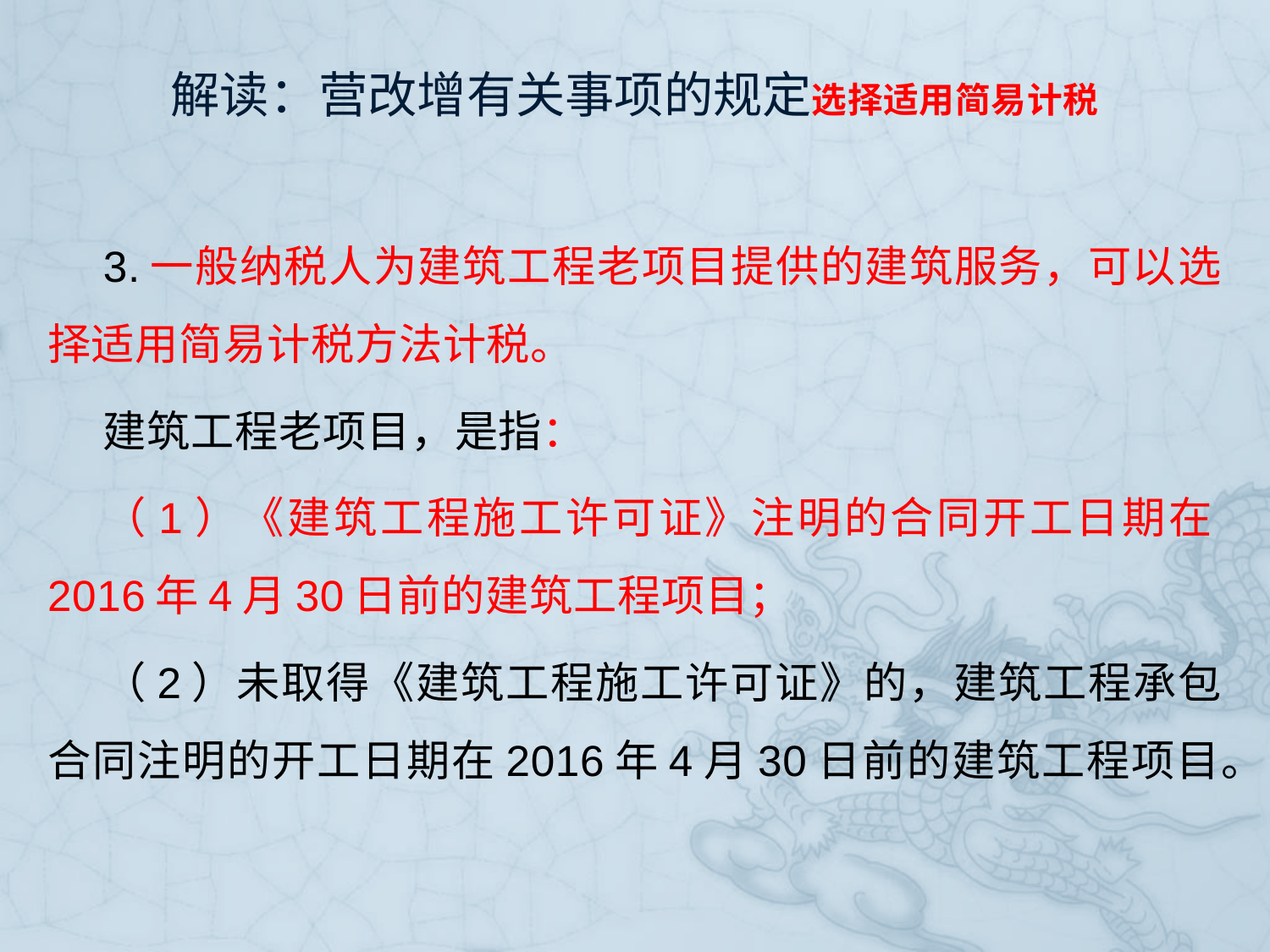

# 解读：营改增有关事项的规定选择适用简易计税

3.一般纳税人为建筑工程老项目提供的建筑服务，可以选择适用简易计税方法计税。
建筑工程老项目，是指：
（1）《建筑工程施工许可证》注明的合同开工日期在2016年4月30日前的建筑工程项目；
（2）未取得《建筑工程施工许可证》的，建筑工程承包合同注明的开工日期在2016年4月30日前的建筑工程项目。